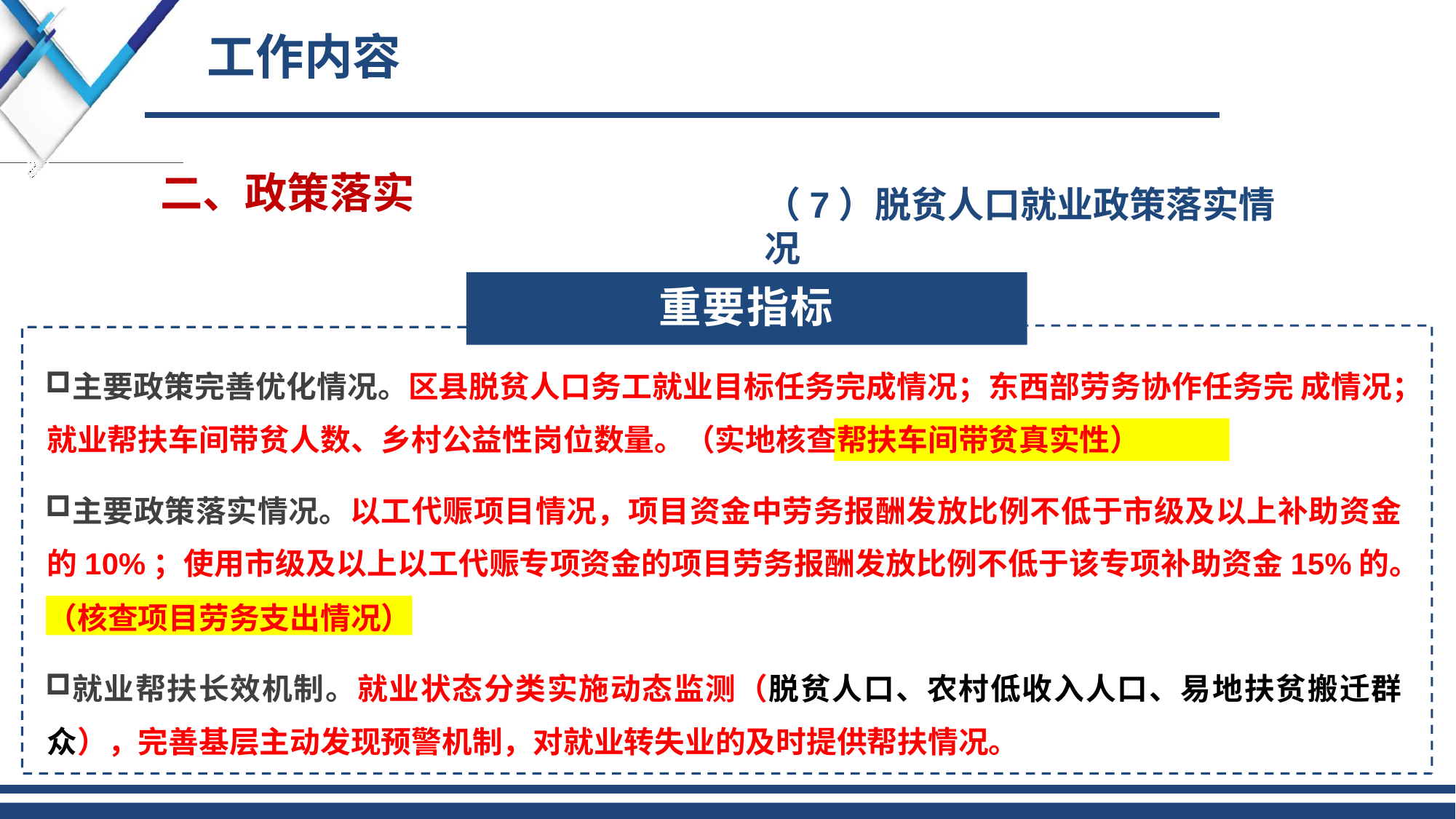

# 工作内容

二、政策落实
（7）脱贫人口就业政策落实情况

重要指标
主要政策完善优化情况。区县脱贫人口务工就业目标任务完成情况；东西部劳务协作任务完 成情况；就业帮扶车间带贫人数、乡村公益性岗位数量。（实地核查帮扶车间带贫真实性）
主要政策落实情况。以工代赈项目情况，项目资金中劳务报酬发放比例不低于市级及以上补助资金 的10%；使用市级及以上以工代赈专项资金的项目劳务报酬发放比例不低于该专项补助资金15%的。

（核查项目劳务支出情况）
就业帮扶长效机制。就业状态分类实施动态监测（脱贫人口、农村低收入人口、易地扶贫搬迁群 众），完善基层主动发现预警机制，对就业转失业的及时提供帮扶情况。